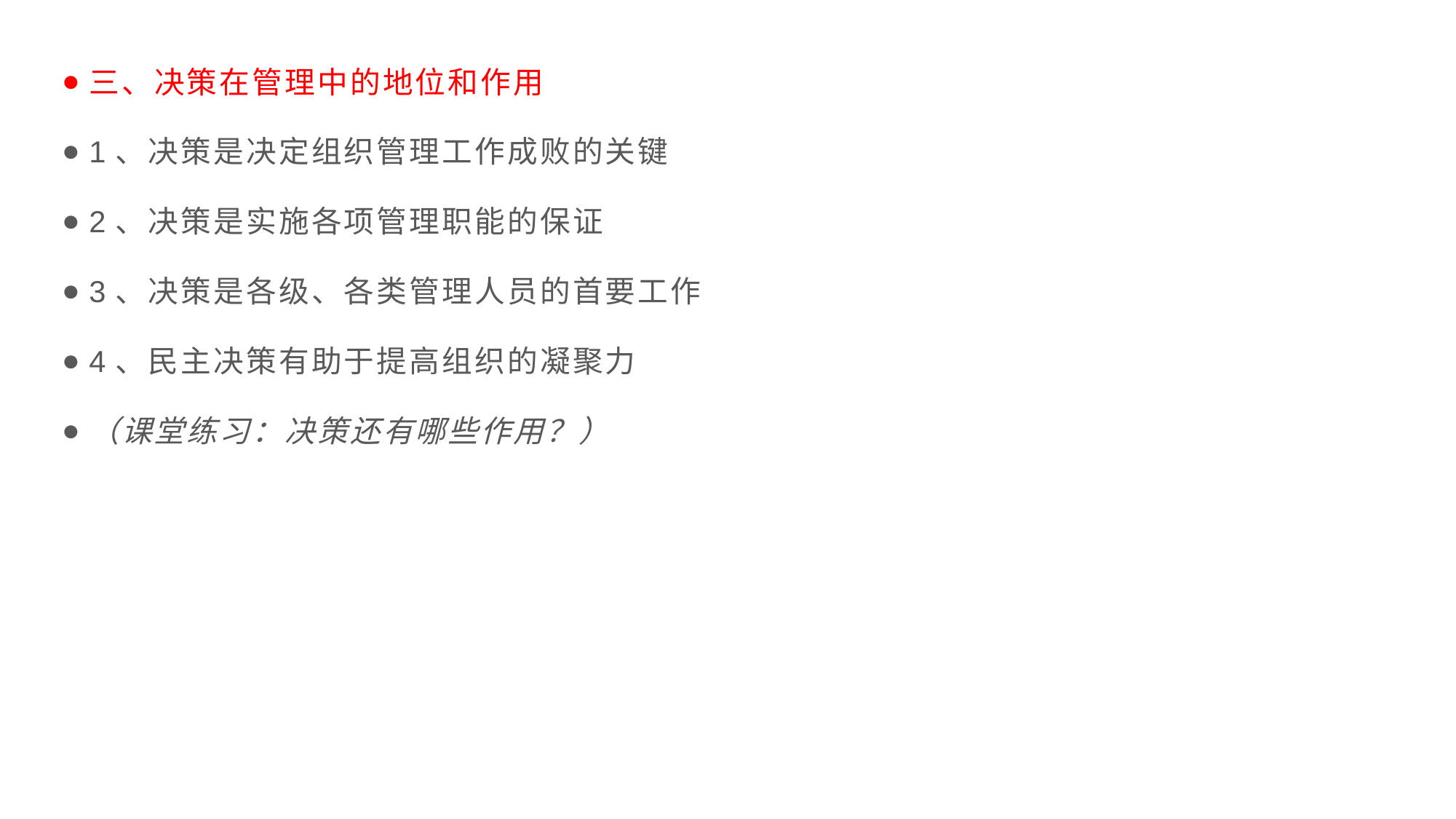

三、决策在管理中的地位和作用
1、决策是决定组织管理工作成败的关键
2、决策是实施各项管理职能的保证
3、决策是各级、各类管理人员的首要工作
4、民主决策有助于提高组织的凝聚力
（课堂练习：决策还有哪些作用？）

13